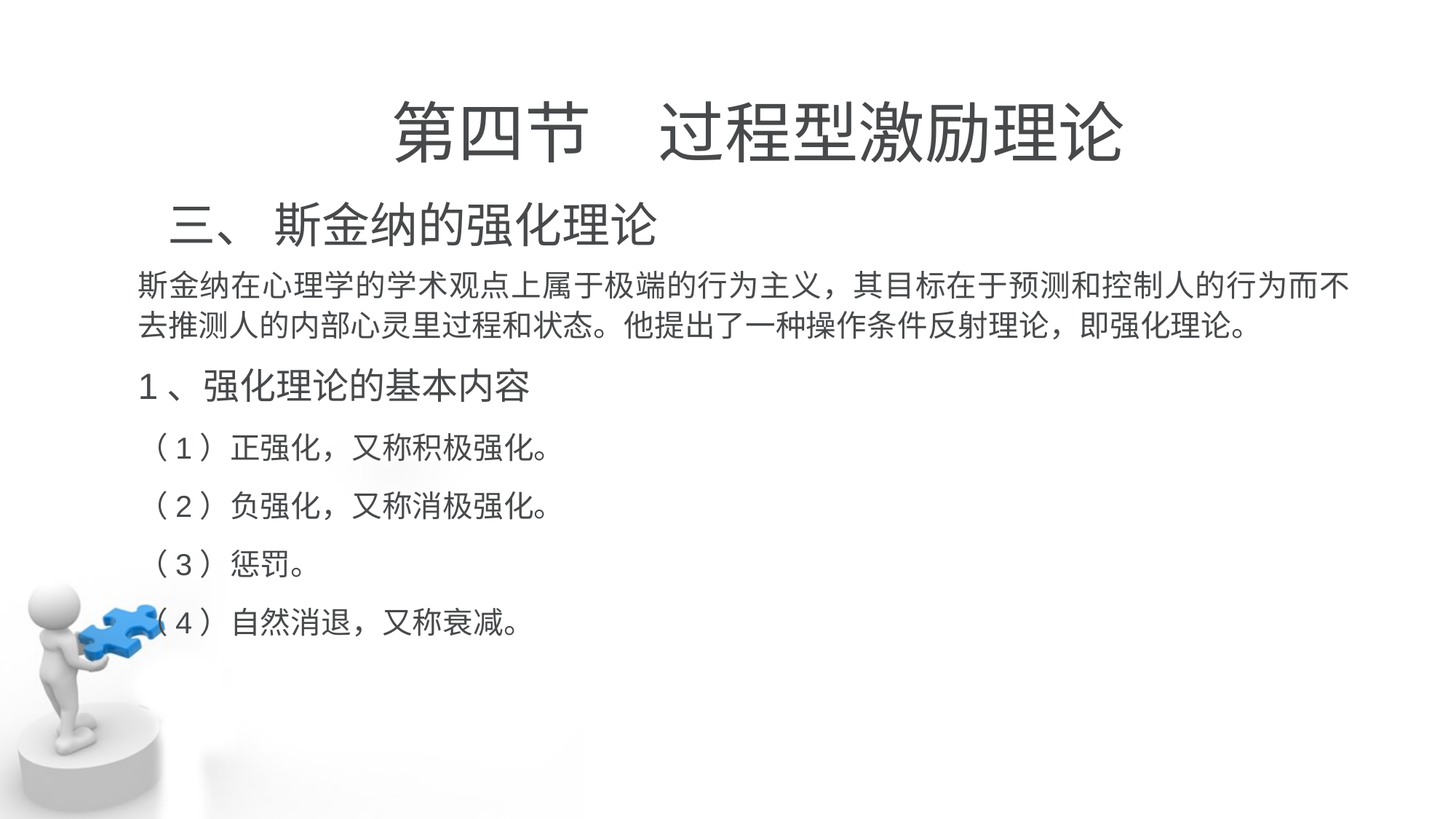

# 第四节　过程型激励理论
三、 斯金纳的强化理论
斯金纳在心理学的学术观点上属于极端的行为主义，其目标在于预测和控制人的行为而不去推测人的内部心灵里过程和状态。他提出了一种操作条件反射理论，即强化理论。
1、强化理论的基本内容
（1）正强化，又称积极强化。
（2）负强化，又称消极强化。
（3）惩罚。
（4）自然消退，又称衰减。